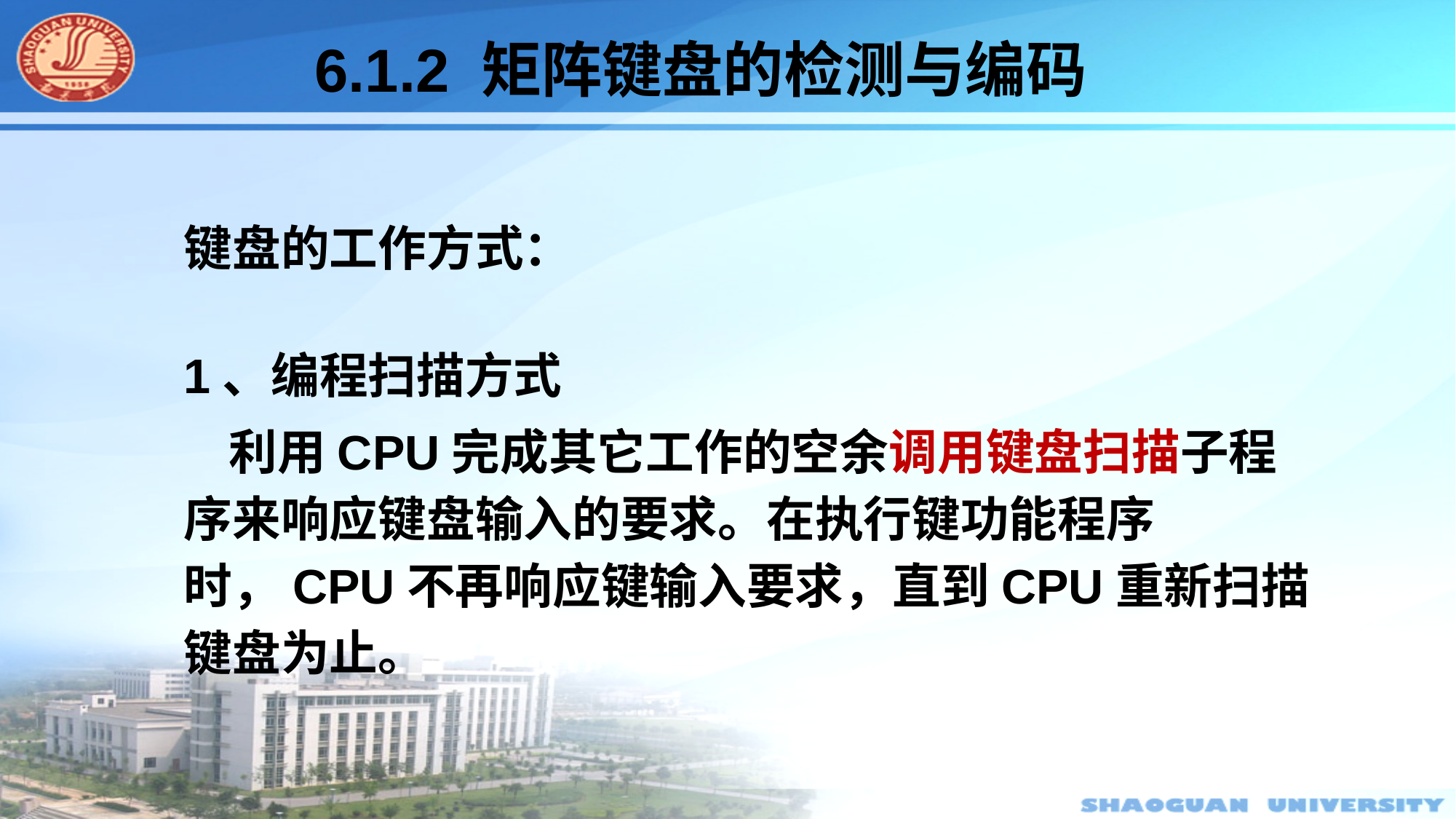

6.1.2 矩阵键盘的检测与编码
键盘的工作方式：

1、编程扫描方式
   利用CPU完成其它工作的空余调用键盘扫描子程序来响应键盘输入的要求。在执行键功能程序时，CPU不再响应键输入要求，直到CPU重新扫描键盘为止。